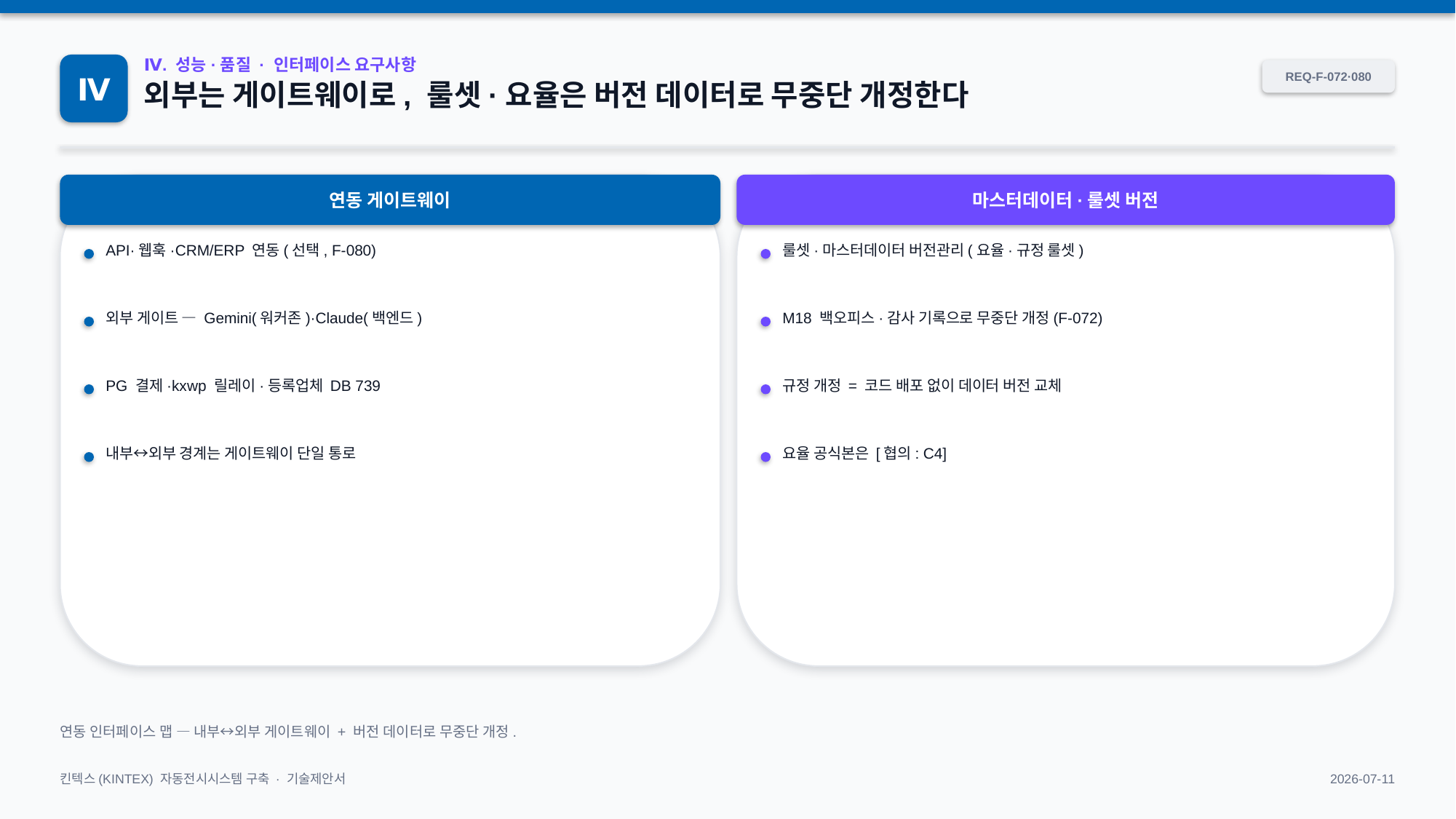

Ⅳ
Ⅳ. 성능·품질 · 인터페이스 요구사항

REQ-F-072·080
외부는 게이트웨이로, 룰셋·요율은 버전 데이터로 무중단 개정한다

연동 게이트웨이

마스터데이터·룰셋 버전
API·웹훅·CRM/ERP 연동(선택, F-080)
룰셋·마스터데이터 버전관리(요율·규정 룰셋)

외부 게이트 — Gemini(워커존)·Claude(백엔드)
M18 백오피스·감사 기록으로 무중단 개정(F-072)

PG 결제·kxwp 릴레이·등록업체 DB 739
규정 개정 = 코드 배포 없이 데이터 버전 교체

내부↔외부 경계는 게이트웨이 단일 통로
요율 공식본은 [협의: C4]

연동 인터페이스 맵 — 내부↔외부 게이트웨이 + 버전 데이터로 무중단 개정.
킨텍스(KINTEX) 자동전시시스템 구축 · 기술제안서
2026-07-11